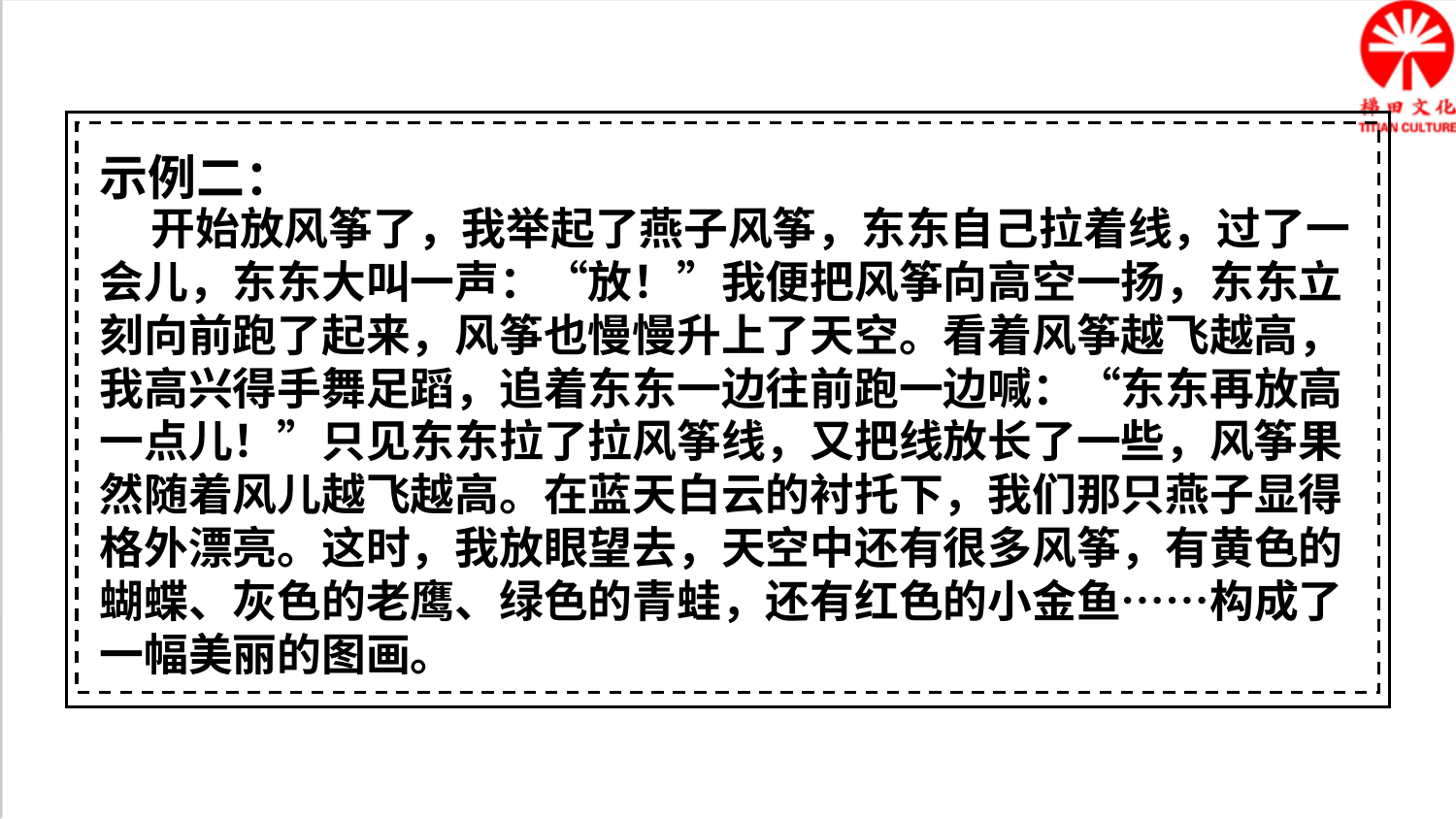

示例二：
    开始放风筝了，我举起了燕子风筝，东东自己拉着线，过了一会儿，东东大叫一声：“放！”我便把风筝向高空一扬，东东立刻向前跑了起来，风筝也慢慢升上了天空。看着风筝越飞越高，我高兴得手舞足蹈，追着东东一边往前跑一边喊：“东东再放高一点儿！”只见东东拉了拉风筝线，又把线放长了一些，风筝果然随着风儿越飞越高。在蓝天白云的衬托下，我们那只燕子显得格外漂亮。这时，我放眼望去，天空中还有很多风筝，有黄色的蝴蝶、灰色的老鹰、绿色的青蛙，还有红色的小金鱼……构成了一幅美丽的图画。